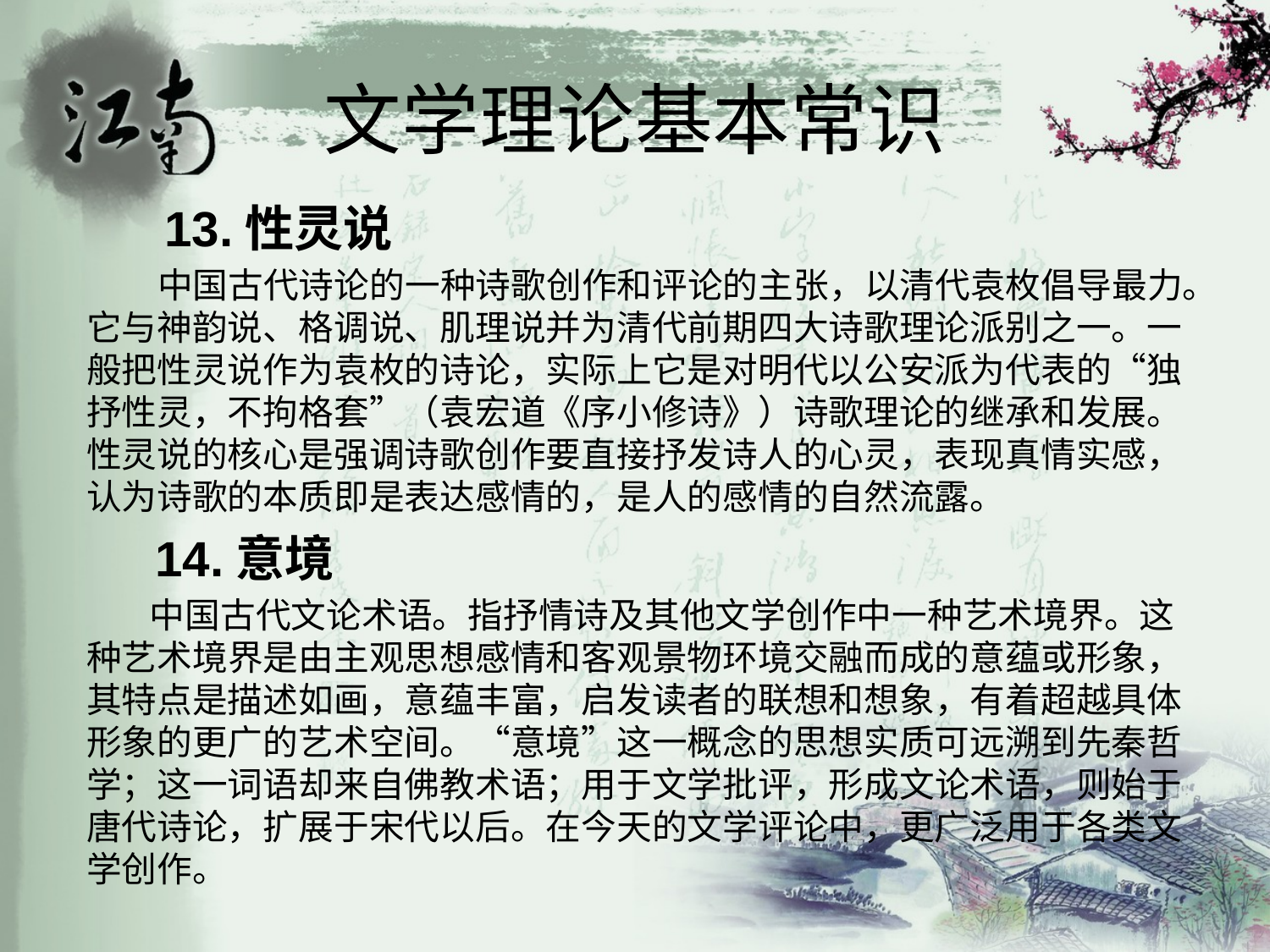

# 文学理论基本常识
        13.性灵说
        中国古代诗论的一种诗歌创作和评论的主张，以清代袁枚倡导最力。它与神韵说、格调说、肌理说并为清代前期四大诗歌理论派别之一。一般把性灵说作为袁枚的诗论，实际上它是对明代以公安派为代表的“独抒性灵，不拘格套”（袁宏道《序小修诗》）诗歌理论的继承和发展。性灵说的核心是强调诗歌创作要直接抒发诗人的心灵，表现真情实感，认为诗歌的本质即是表达感情的，是人的感情的自然流露。
     14.意境
       中国古代文论术语。指抒情诗及其他文学创作中一种艺术境界。这种艺术境界是由主观思想感情和客观景物环境交融而成的意蕴或形象，其特点是描述如画，意蕴丰富，启发读者的联想和想象，有着超越具体形象的更广的艺术空间。“意境”这一概念的思想实质可远溯到先秦哲学；这一词语却来自佛教术语；用于文学批评，形成文论术语，则始于唐代诗论，扩展于宋代以后。在今天的文学评论中，更广泛用于各类文学创作。